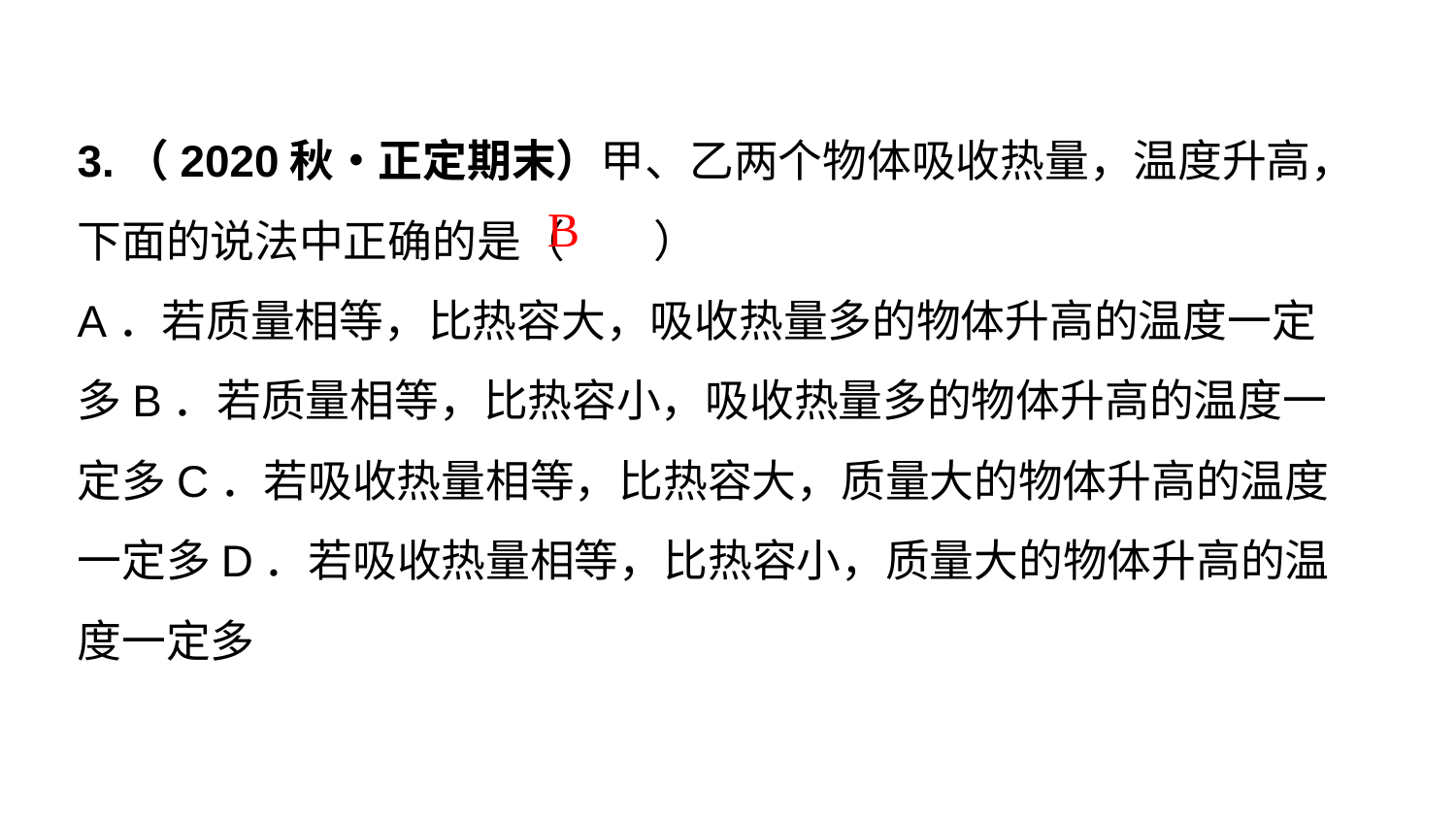

3.（2020秋•正定期末）甲、乙两个物体吸收热量，温度升高，下面的说法中正确的是（　　）
A．若质量相等，比热容大，吸收热量多的物体升高的温度一定多B．若质量相等，比热容小，吸收热量多的物体升高的温度一定多C．若吸收热量相等，比热容大，质量大的物体升高的温度一定多D．若吸收热量相等，比热容小，质量大的物体升高的温度一定多
B